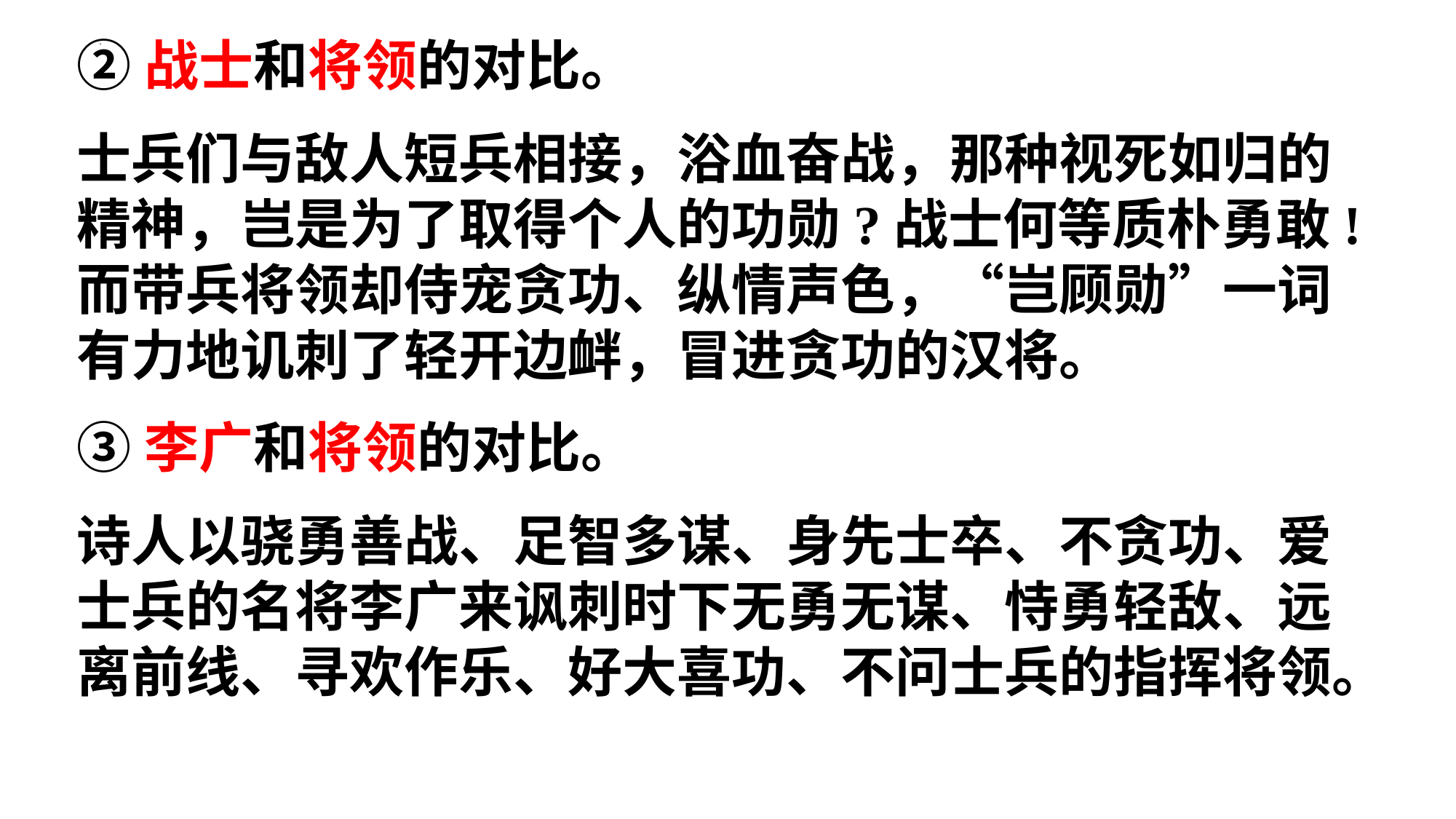

②战士和将领的对比。
士兵们与敌人短兵相接，浴血奋战，那种视死如归的精神，岂是为了取得个人的功勋?战士何等质朴勇敢!而带兵将领却侍宠贪功、纵情声色，“岂顾勋”一词有力地讥刺了轻开边衅，冒进贪功的汉将。
③李广和将领的对比。
诗人以骁勇善战、足智多谋、身先士卒、不贪功、爱士兵的名将李广来讽刺时下无勇无谋、恃勇轻敌、远离前线、寻欢作乐、好大喜功、不问士兵的指挥将领。